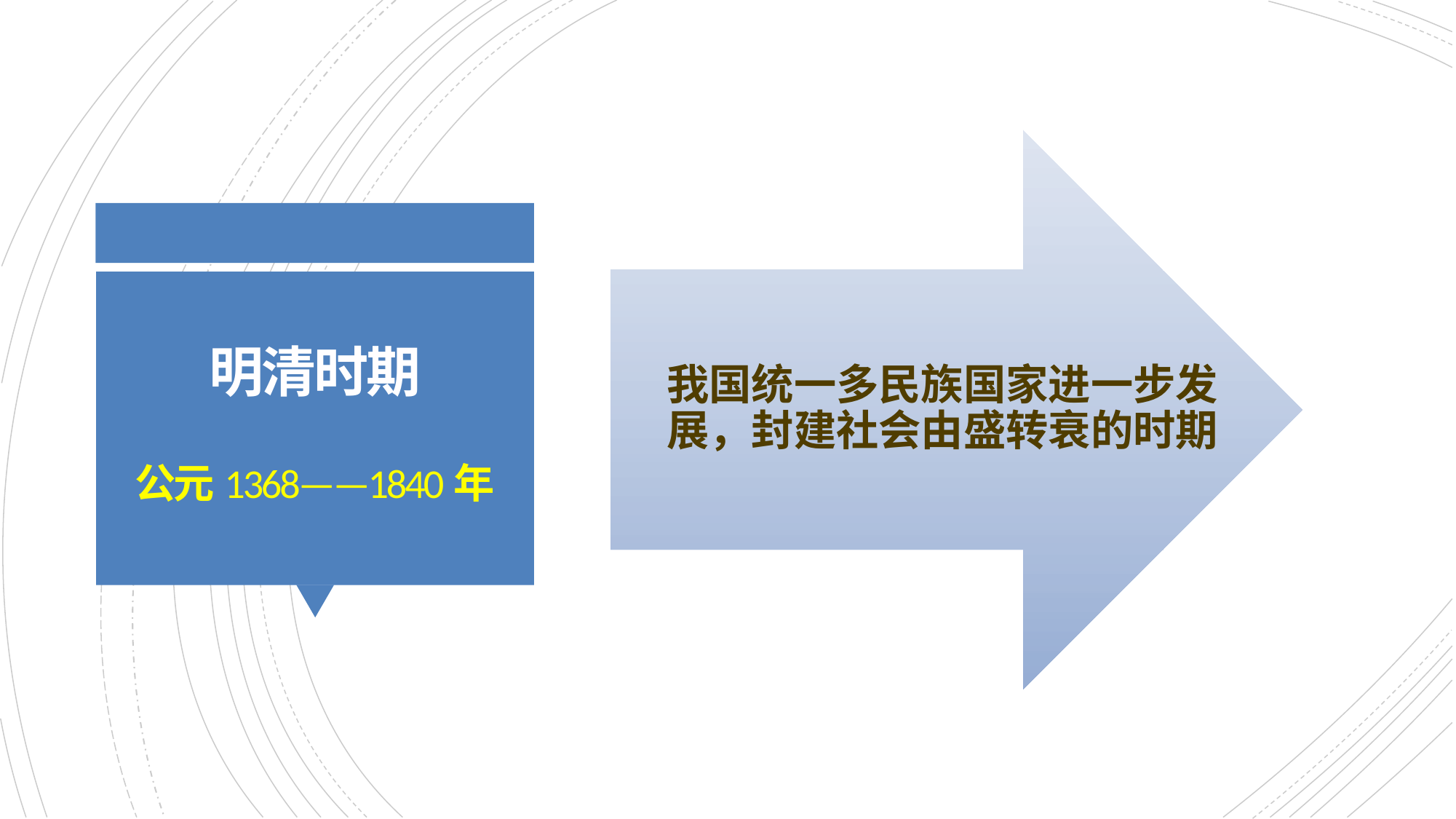

我国统一多民族国家进一步发展，封建社会由盛转衰的时期
# 明清时期 公元1368——1840年